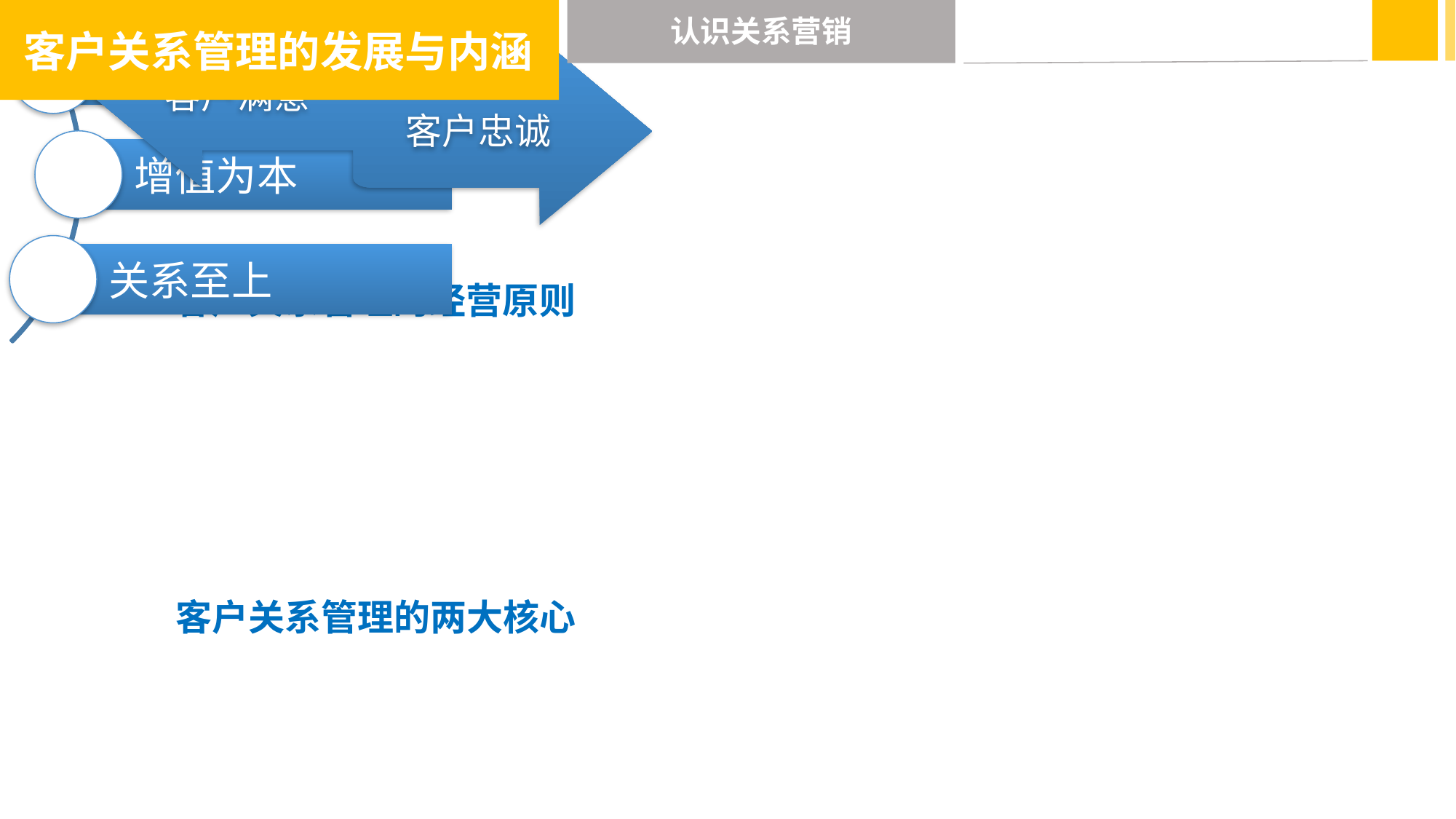

客户关系管理的发展与内涵

认识关系营销

服务优先
增值为本
关系至上

客户关系管理的经营原则

客户满意
客户忠诚
客户关系管理的两大核心